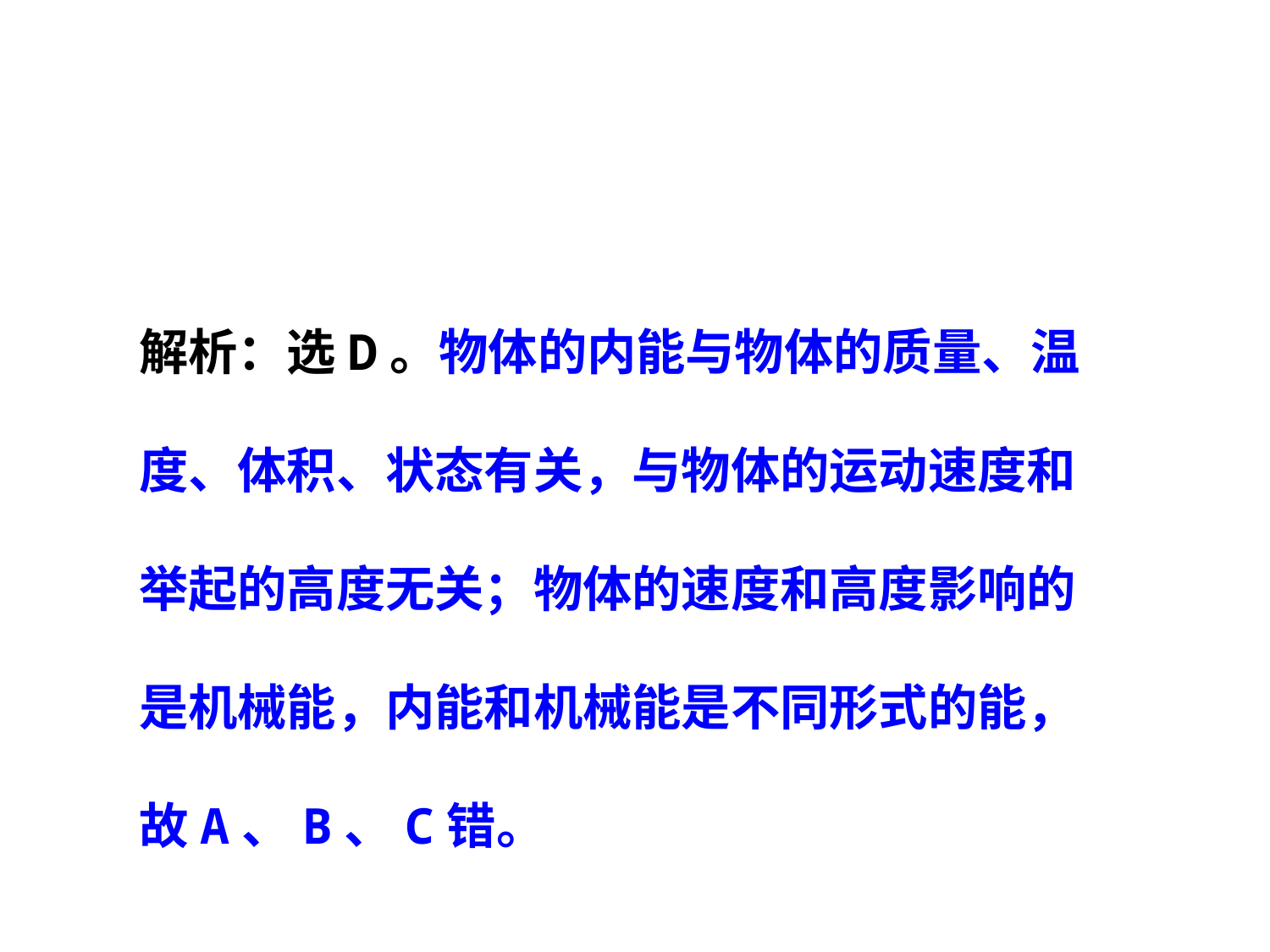

解析：选D。物体的内能与物体的质量、温度、体积、状态有关，与物体的运动速度和举起的高度无关；物体的速度和高度影响的是机械能，内能和机械能是不同形式的能，故A、B、C错。